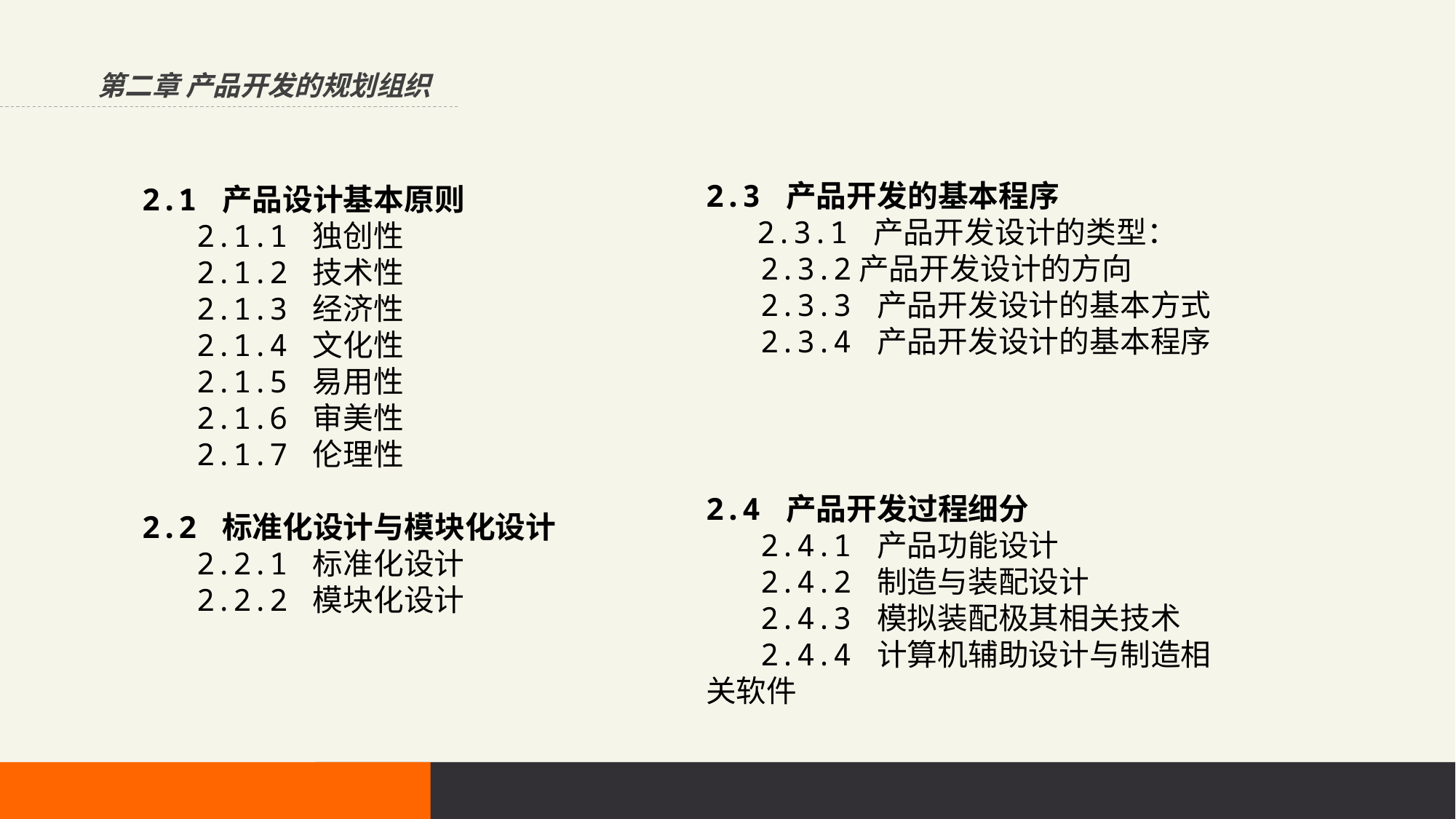

第二章 产品开发的规划组织
2.3 产品开发的基本程序
   2.3.1 产品开发设计的类型：
   2.3.2产品开发设计的方向
   2.3.3 产品开发设计的基本方式
   2.3.4 产品开发设计的基本程序

2.4 产品开发过程细分
   2.4.1 产品功能设计
   2.4.2 制造与装配设计
   2.4.3 模拟装配极其相关技术
   2.4.4 计算机辅助设计与制造相关软件
2.1 产品设计基本原则
   2.1.1 独创性
   2.1.2 技术性
   2.1.3 经济性
   2.1.4 文化性
   2.1.5 易用性
   2.1.6 审美性
   2.1.7 伦理性

2.2 标准化设计与模块化设计
   2.2.1 标准化设计
   2.2.2 模块化设计